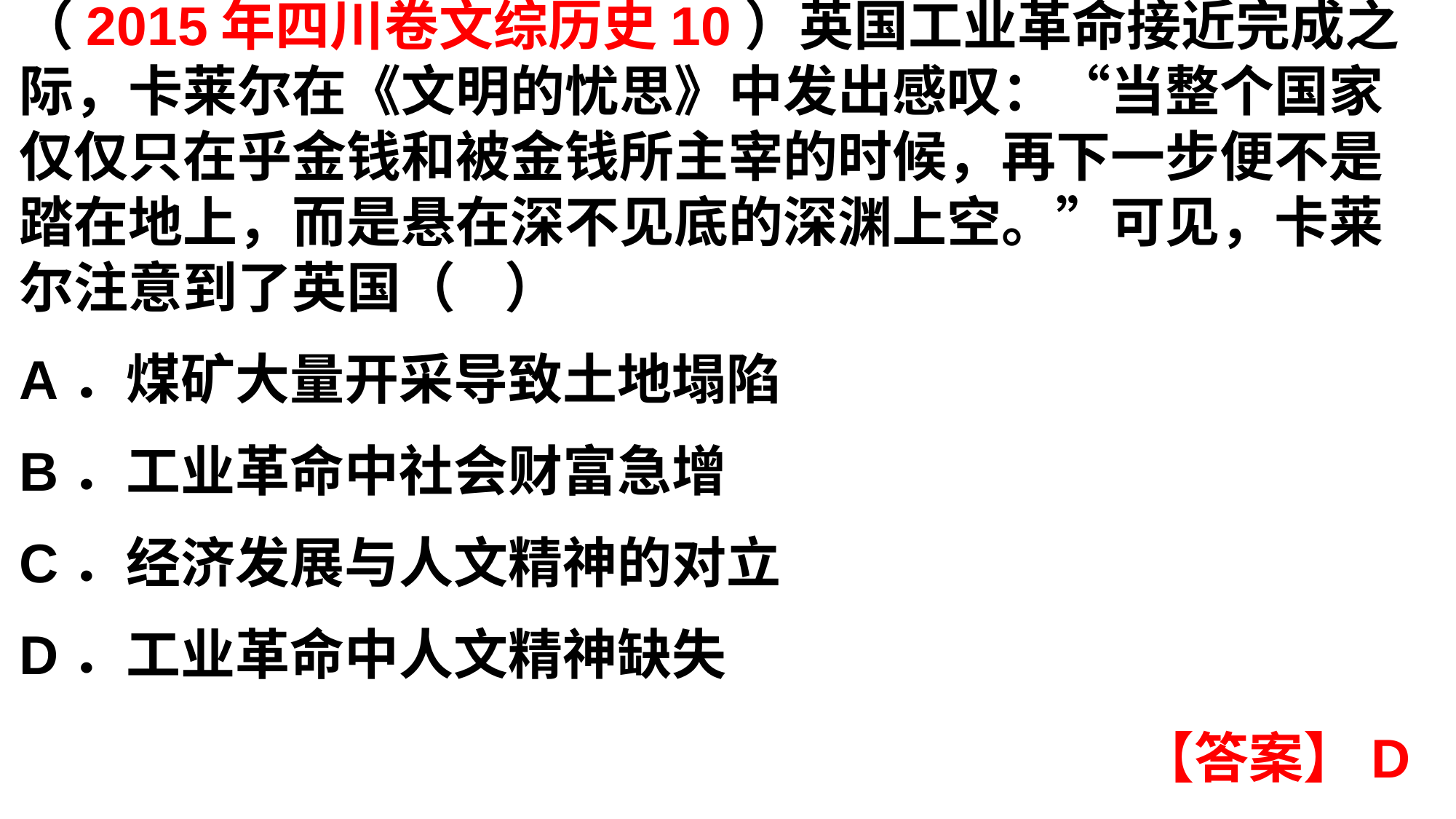

（2015年四川卷文综历史10）英国工业革命接近完成之际，卡莱尔在《文明的忧思》中发出感叹：“当整个国家仅仅只在乎金钱和被金钱所主宰的时候，再下一步便不是踏在地上，而是悬在深不见底的深渊上空。”可见，卡莱尔注意到了英国（    ）A．煤矿大量开采导致土地塌陷
B．工业革命中社会财富急增C．经济发展与人文精神的对立
D．工业革命中人文精神缺失

【答案】D